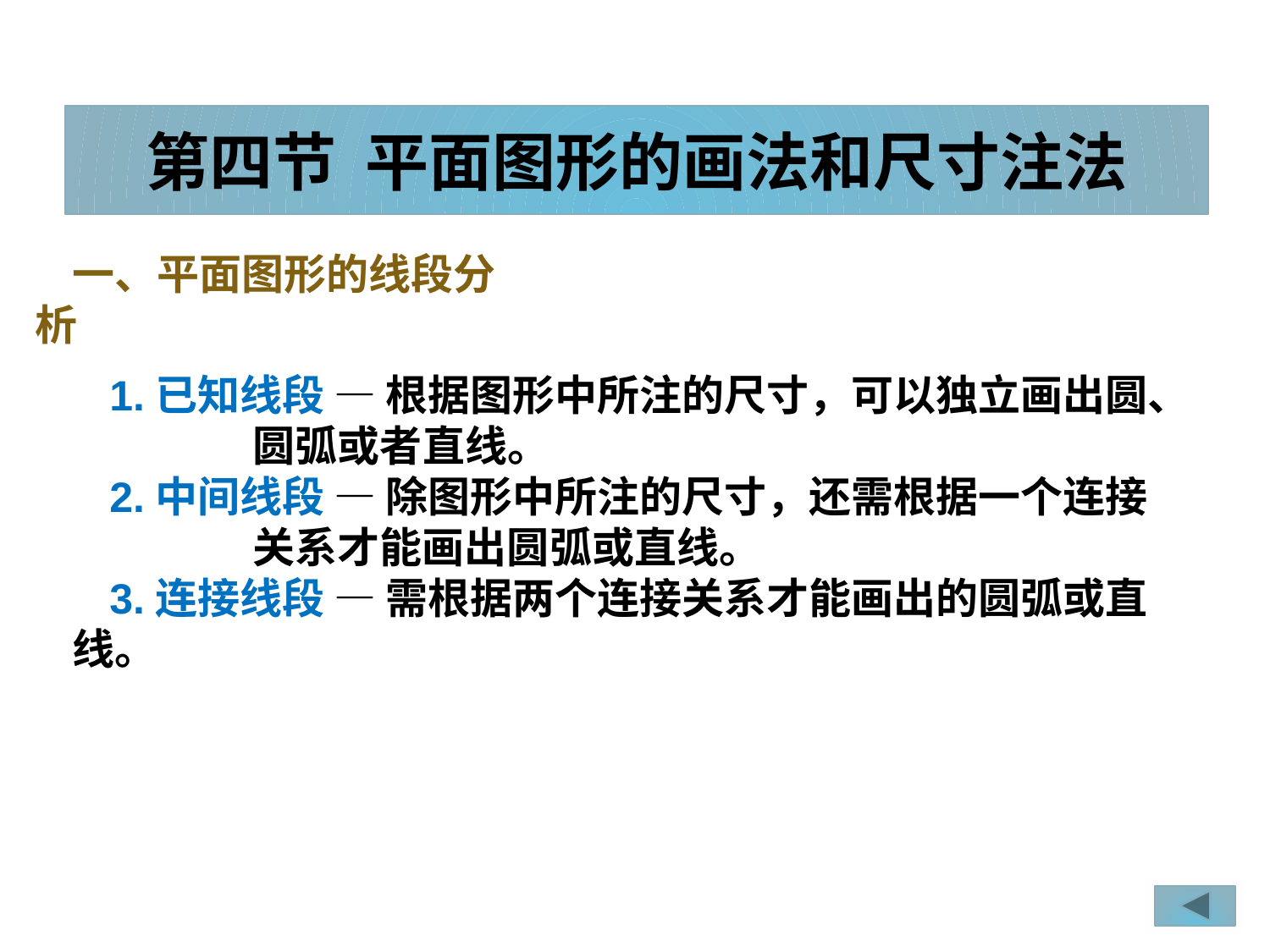

# 第四节  平面图形的画法和尺寸注法
一、平面图形的线段分析
1.已知线段 — 根据图形中所注的尺寸，可以独立画出圆、
              圆弧或者直线。
2.中间线段 — 除图形中所注的尺寸，还需根据一个连接
              关系才能画出圆弧或直线。
3.连接线段 — 需根据两个连接关系才能画出的圆弧或直线。